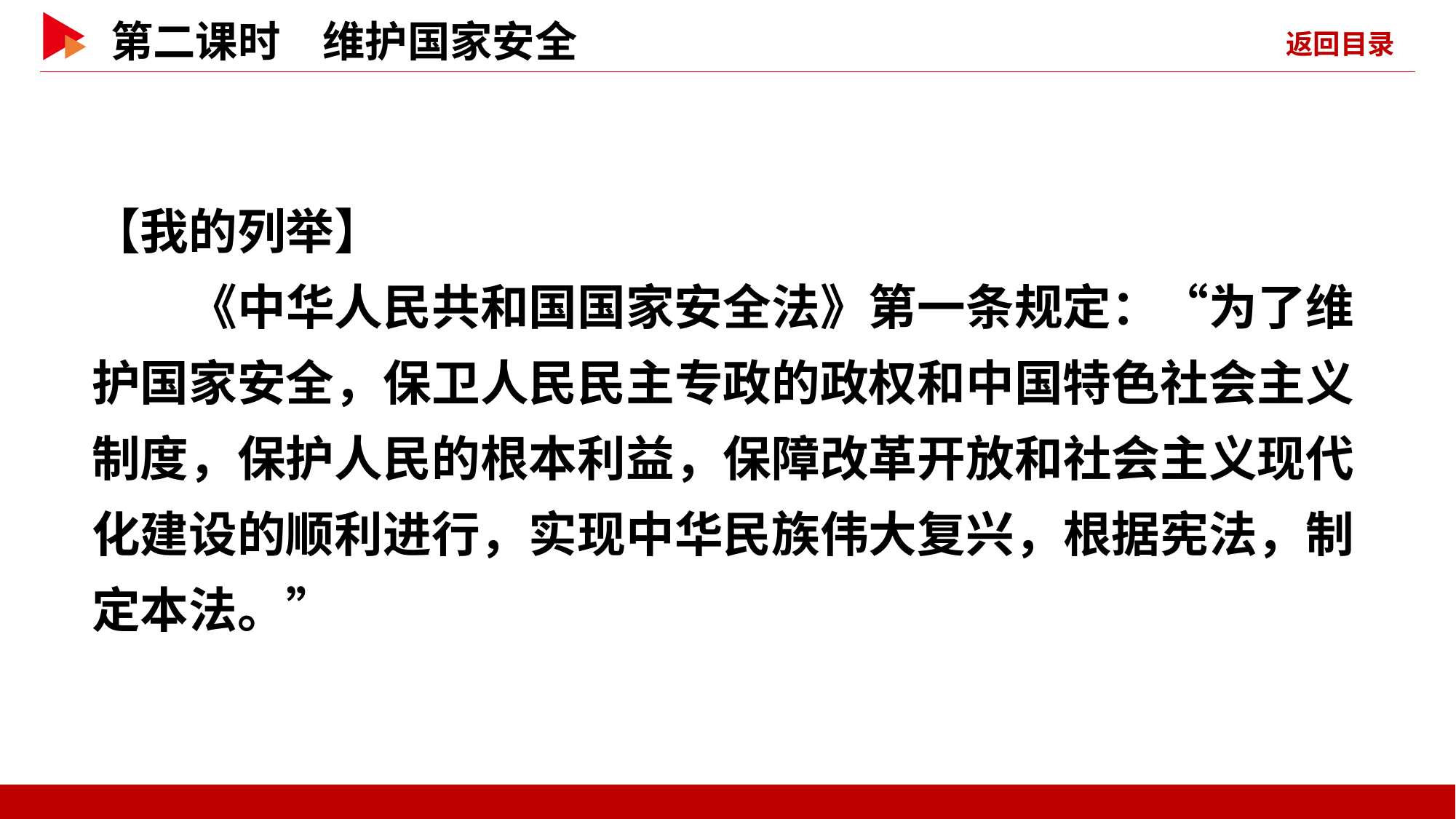

【我的列举】
　　《中华人民共和国国家安全法》第一条规定：“为了维护国家安全，保卫人民民主专政的政权和中国特色社会主义制度，保护人民的根本利益，保障改革开放和社会主义现代化建设的顺利进行，实现中华民族伟大复兴，根据宪法，制定本法。”